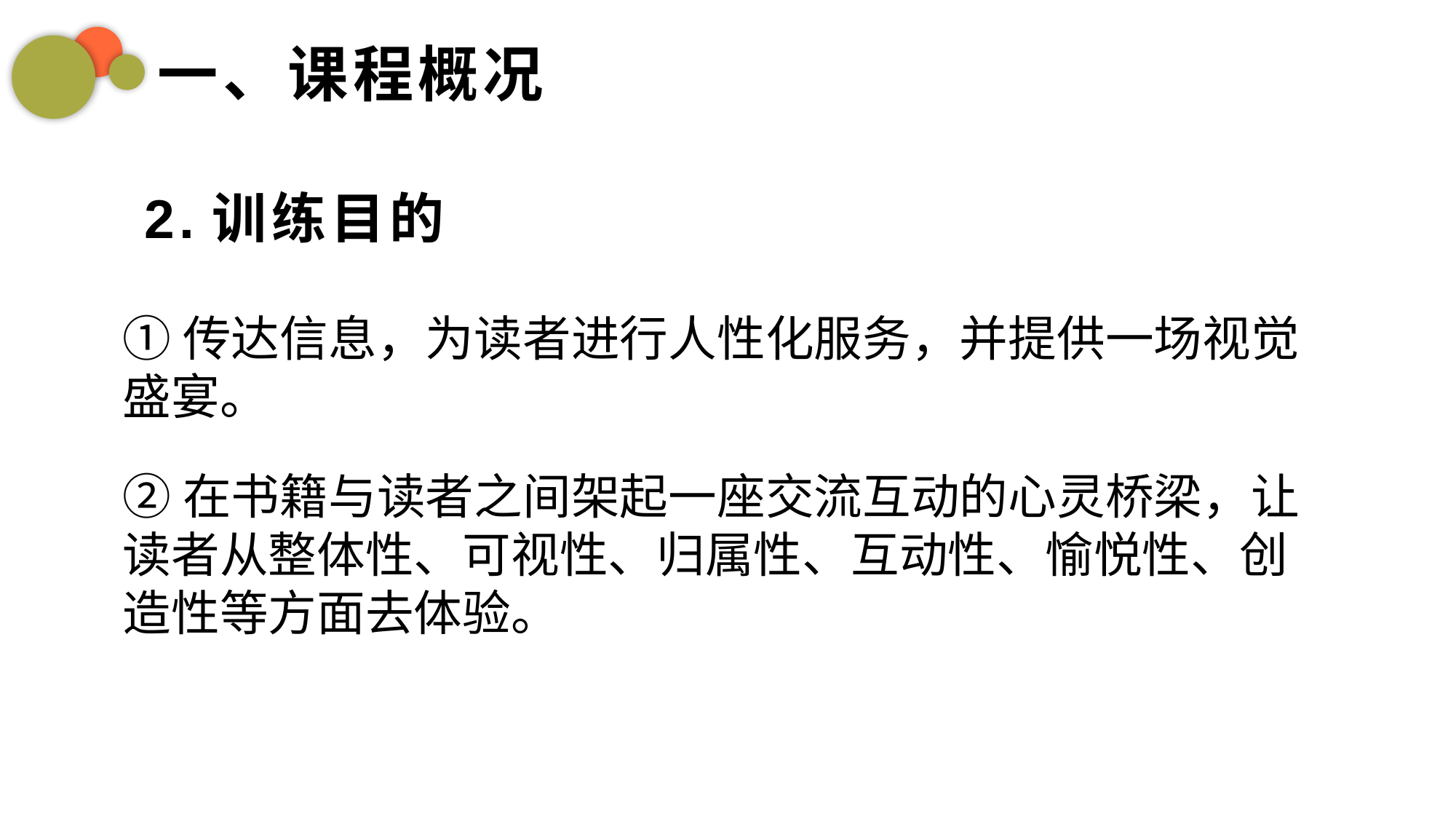

一、课程概况
2.训练目的
①传达信息，为读者进行人性化服务，并提供一场视觉盛宴。
②在书籍与读者之间架起一座交流互动的心灵桥梁，让读者从整体性、可视性、归属性、互动性、愉悦性、创造性等方面去体验。